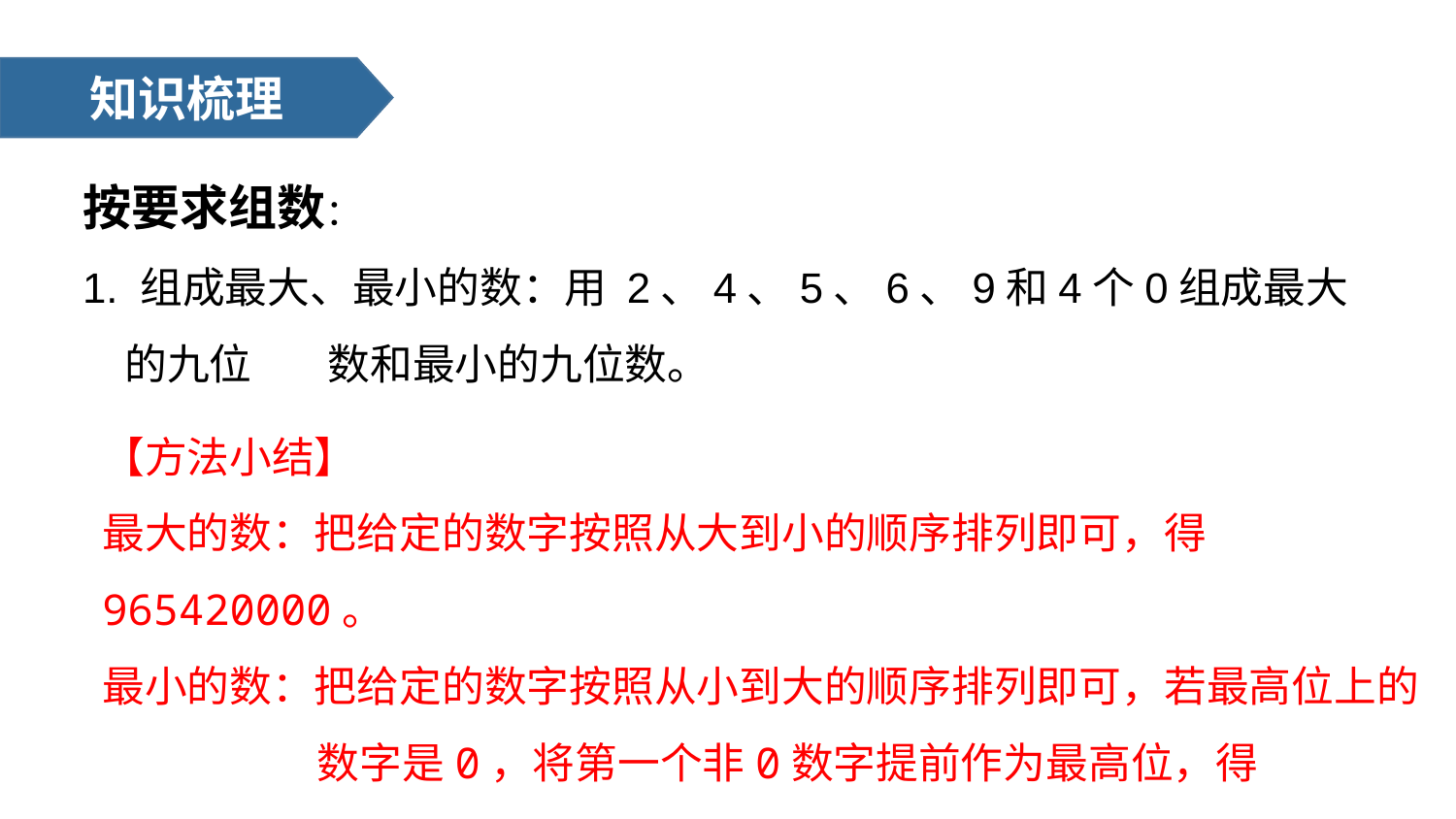

知识梳理
按要求组数：
1. 组成最大、最小的数：用 2、4、5、6、9和4个0组成最大的九位        数和最小的九位数。
【方法小结】
最大的数：把给定的数字按照从大到小的顺序排列即可，得965420000。
最小的数：把给定的数字按照从小到大的顺序排列即可，若最高位上的数字是0，将第一个非0数字提前作为最高位，得 000024569 →200004569。